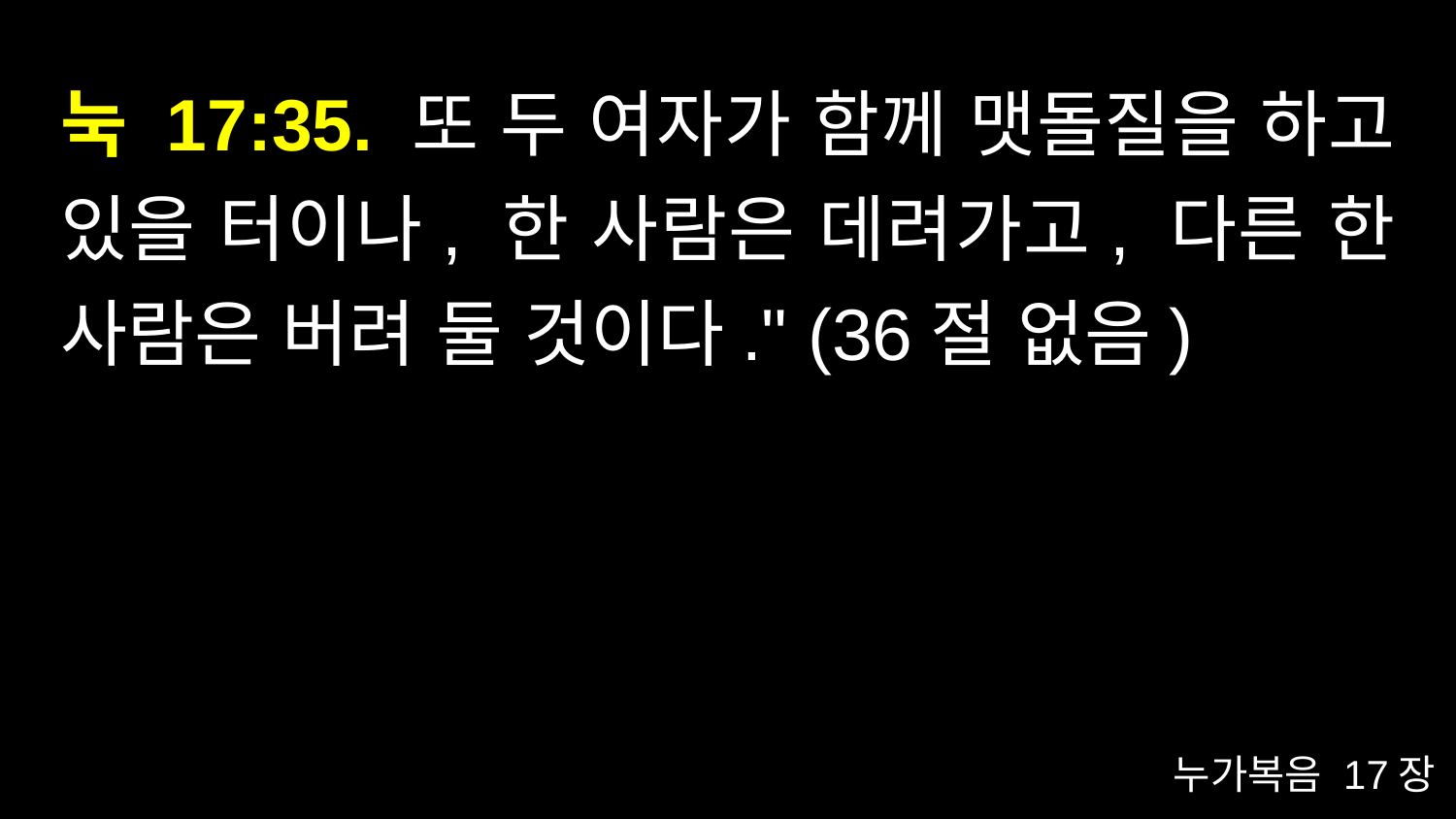

# 눅 17:35. 또 두 여자가 함께 맷돌질을 하고 있을 터이나, 한 사람은 데려가고, 다른 한 사람은 버려 둘 것이다." (36절 없음)
누가복음 17장